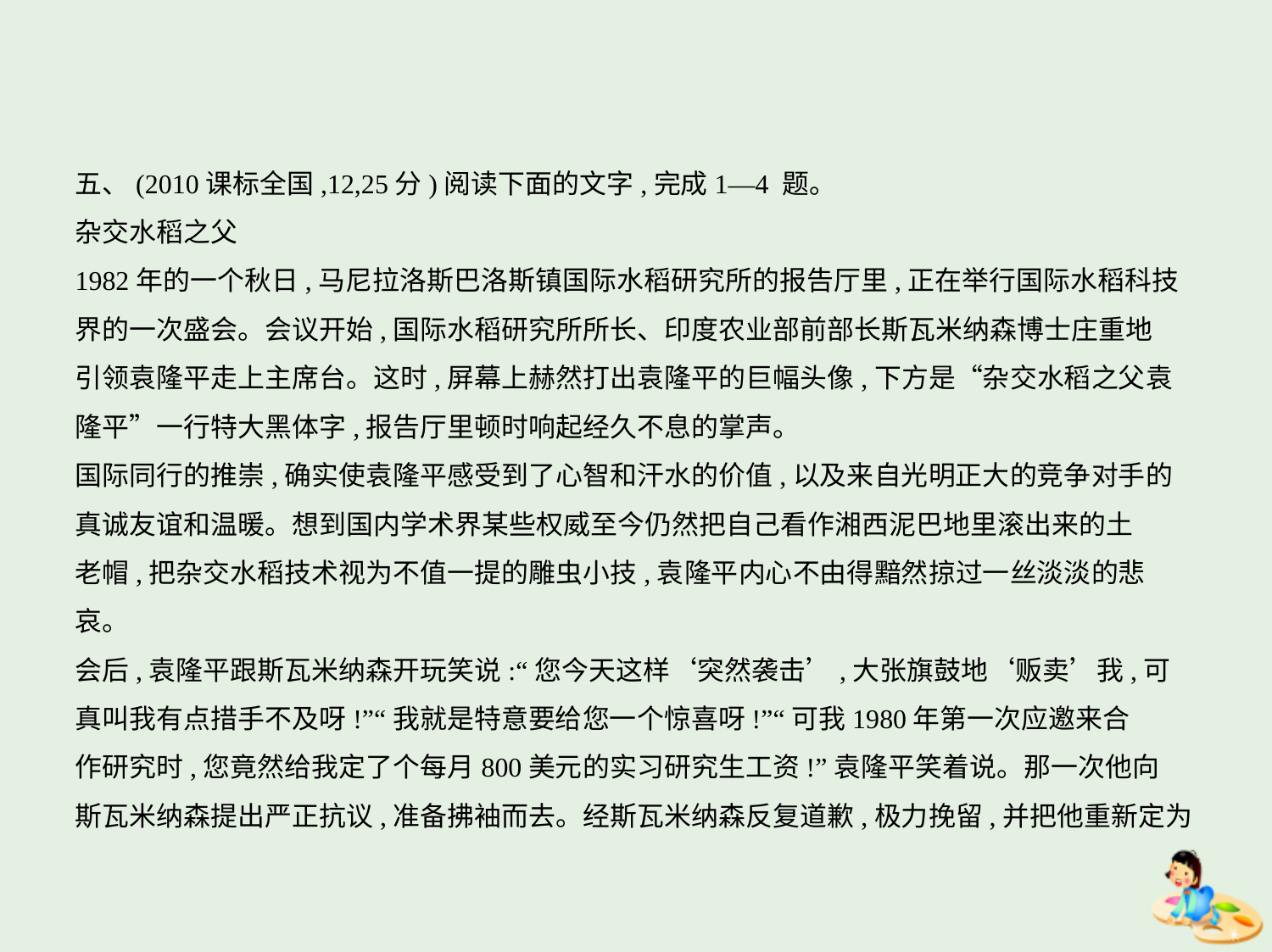

五、(2010课标全国,12,25分)阅读下面的文字,完成1—4 题。
杂交水稻之父
1982年的一个秋日,马尼拉洛斯巴洛斯镇国际水稻研究所的报告厅里,正在举行国际水稻科技
界的一次盛会。会议开始,国际水稻研究所所长、印度农业部前部长斯瓦米纳森博士庄重地
引领袁隆平走上主席台。这时,屏幕上赫然打出袁隆平的巨幅头像,下方是“杂交水稻之父袁
隆平”一行特大黑体字,报告厅里顿时响起经久不息的掌声。
国际同行的推崇,确实使袁隆平感受到了心智和汗水的价值,以及来自光明正大的竞争对手的
真诚友谊和温暖。想到国内学术界某些权威至今仍然把自己看作湘西泥巴地里滚出来的土
老帽,把杂交水稻技术视为不值一提的雕虫小技,袁隆平内心不由得黯然掠过一丝淡淡的悲
哀。
会后,袁隆平跟斯瓦米纳森开玩笑说:“您今天这样‘突然袭击’,大张旗鼓地‘贩卖’我,可
真叫我有点措手不及呀!”“我就是特意要给您一个惊喜呀!”“可我1980年第一次应邀来合
作研究时,您竟然给我定了个每月800美元的实习研究生工资!”袁隆平笑着说。那一次他向
斯瓦米纳森提出严正抗议,准备拂袖而去。经斯瓦米纳森反复道歉,极力挽留,并把他重新定为